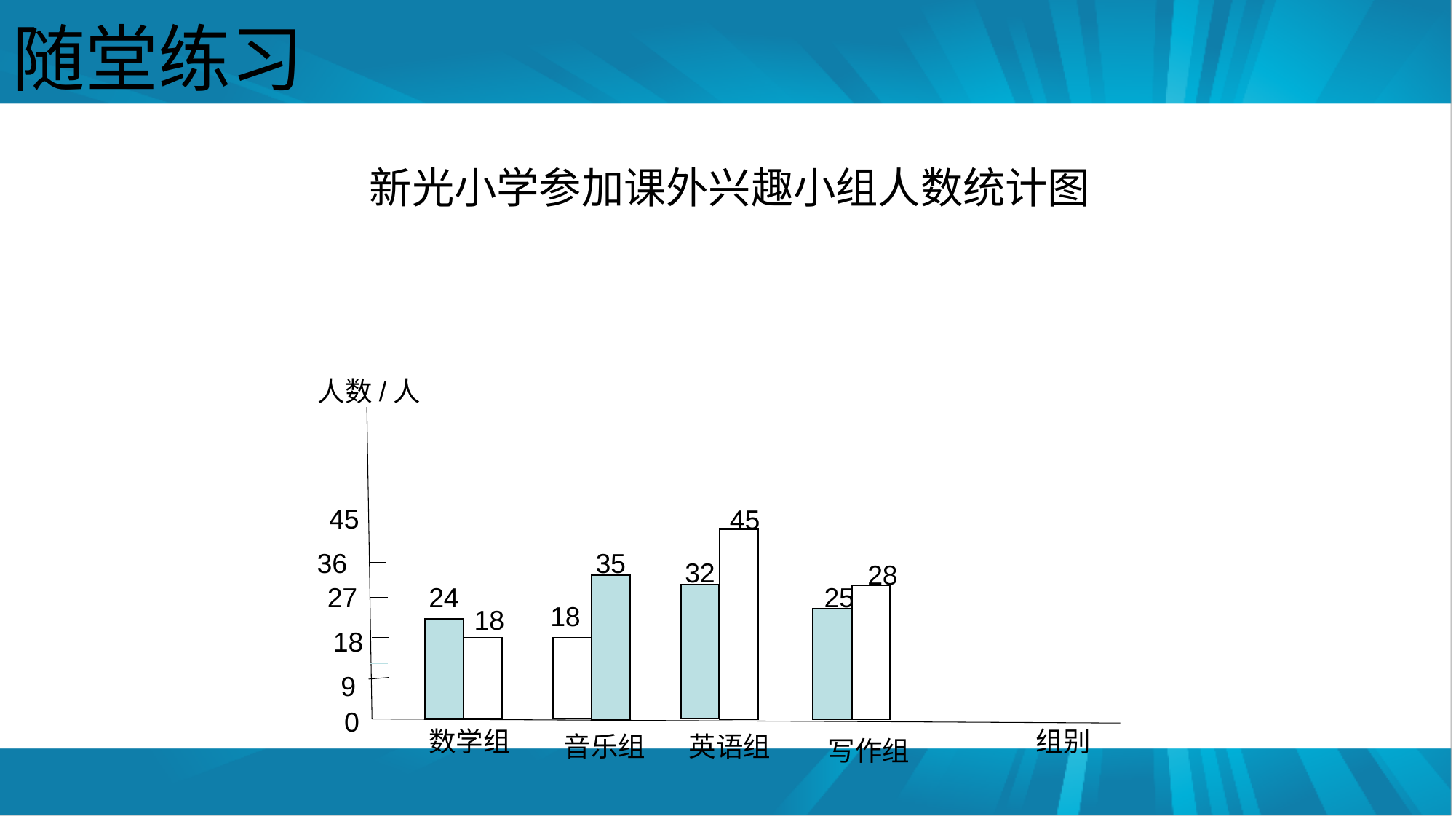

随堂练习
新光小学参加课外兴趣小组人数统计图
人数/人
45
45

36
35
32
28
27
24

25

18
18

18

9
0
组别
数学组
音乐组
英语组
写作组